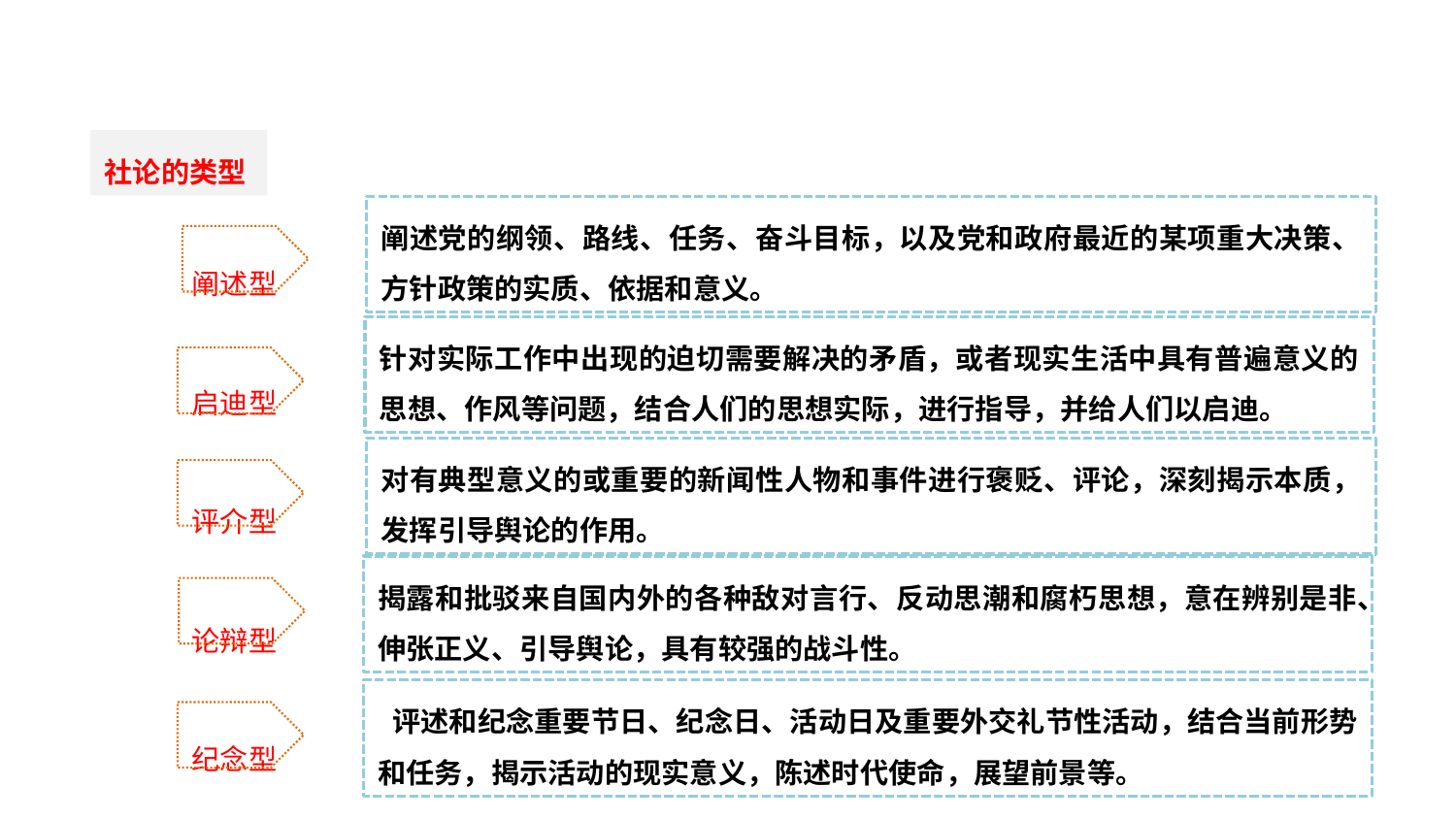

自我研习
社论的类型
阐述型
启迪型
评介型
论辩型
纪念型
阐述党的纲领、路线、任务、奋斗目标，以及党和政府最近的某项重大决策、方针政策的实质、依据和意义。

针对实际工作中出现的迫切需要解决的矛盾，或者现实生活中具有普遍意义的思想、作风等问题，结合人们的思想实际，进行指导，并给人们以启迪。

对有典型意义的或重要的新闻性人物和事件进行褒贬、评论，深刻揭示本质，发挥引导舆论的作用。

揭露和批驳来自国内外的各种敌对言行、反动思潮和腐朽思想，意在辨别是非、伸张正义、引导舆论，具有较强的战斗性。

 评述和纪念重要节日、纪念日、活动日及重要外交礼节性活动，结合当前形势和任务，揭示活动的现实意义，陈述时代使命，展望前景等。